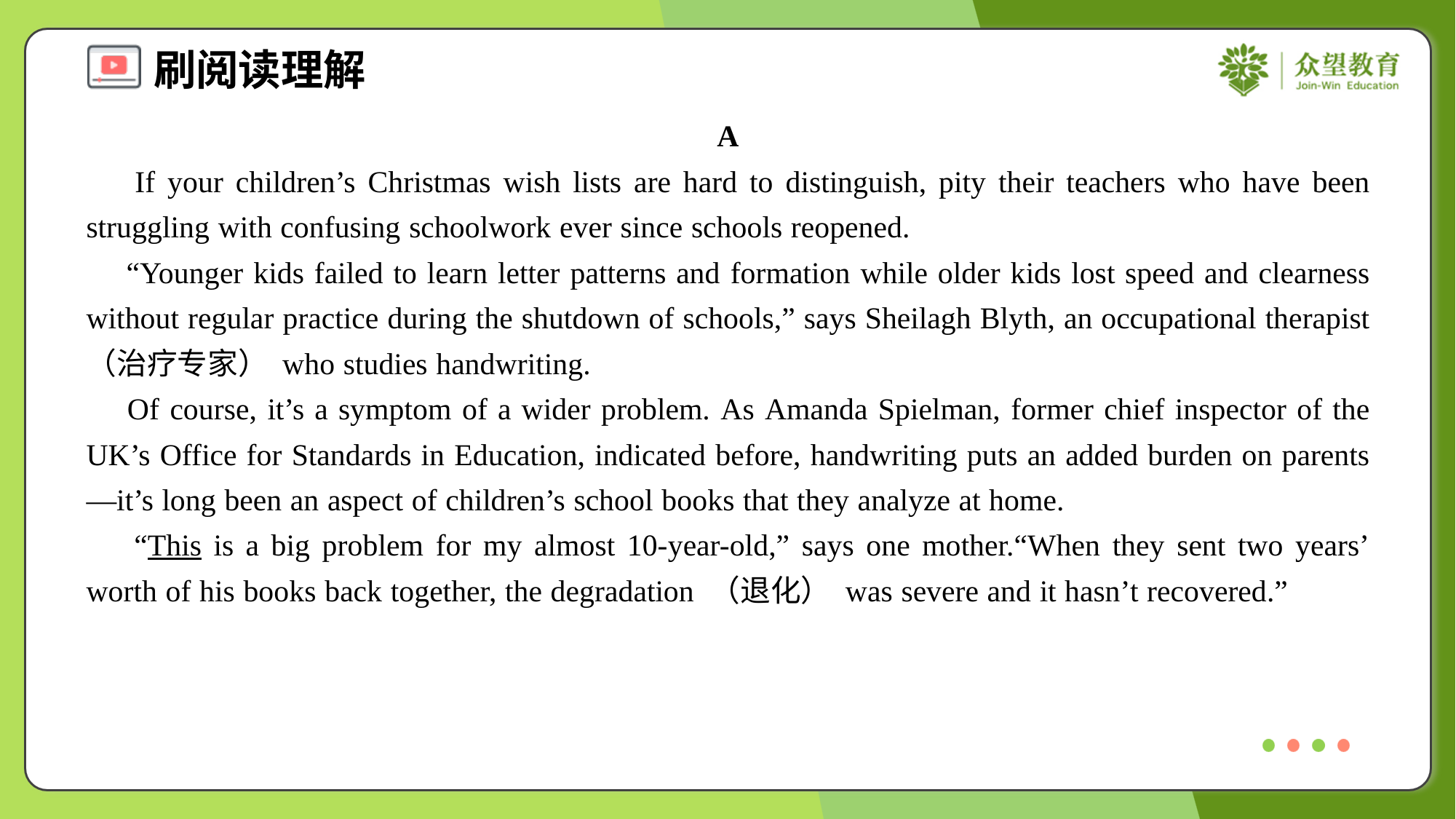

A
    If your children’s Christmas wish lists are hard to distinguish, pity their teachers who have been struggling with confusing schoolwork ever since schools reopened.
    “Younger kids failed to learn letter patterns and formation while older kids lost speed and clearness without regular practice during the shutdown of schools,” says Sheilagh Blyth, an occupational therapist （治疗专家） who studies handwriting.
    Of course, it’s a symptom of a wider problem. As Amanda Spielman, former chief inspector of the UK’s Office for Standards in Education, indicated before, handwriting puts an added burden on parents—it’s long been an aspect of children’s school books that they analyze at home.
    “This is a big problem for my almost 10-year-old,” says one mother.“When they sent two years’ worth of his books back together, the degradation （退化） was severe and it hasn’t recovered.”